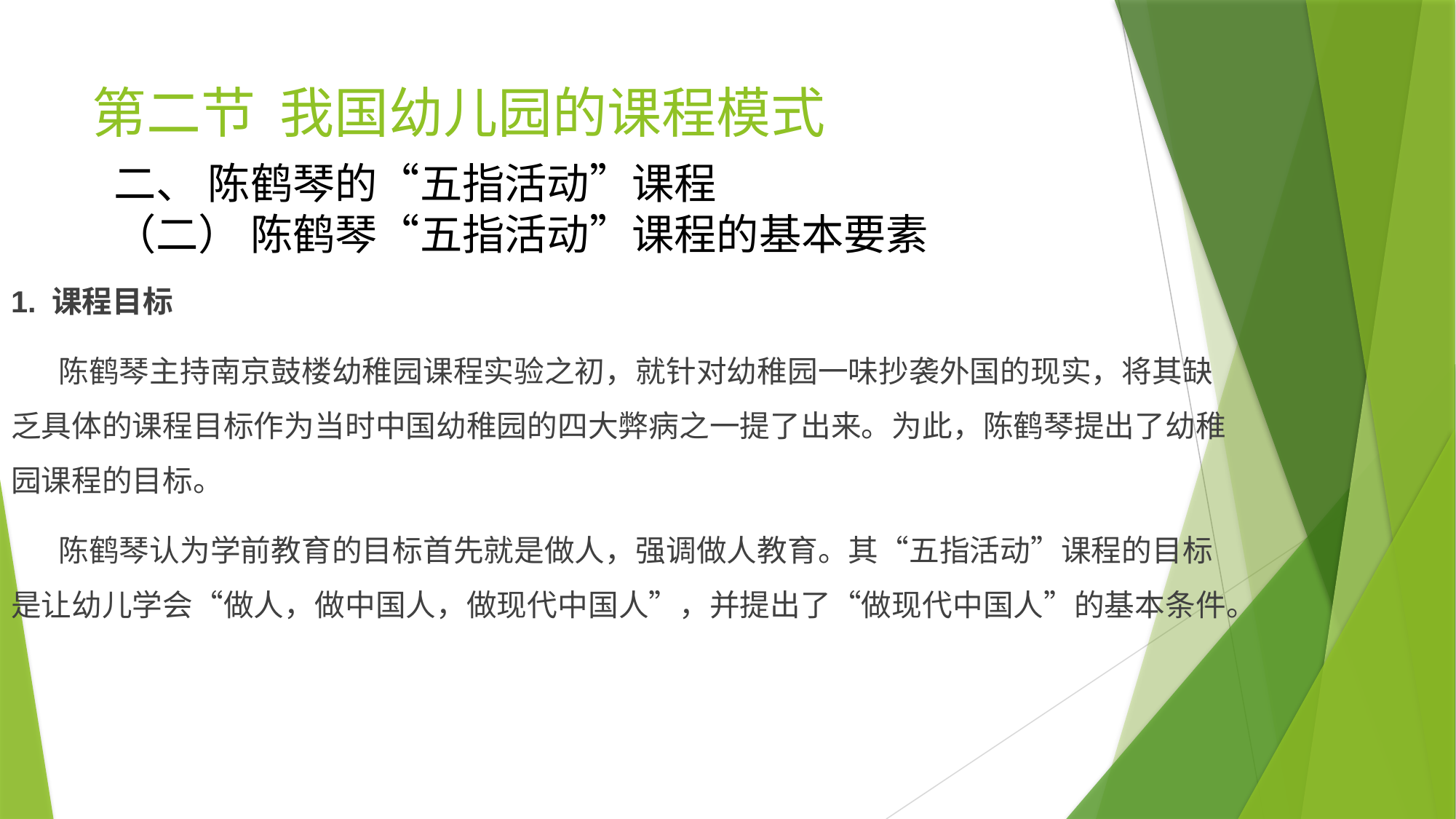

# 第二节  我国幼儿园的课程模式
二、 陈鹤琴的“五指活动”课程
（二） 陈鹤琴“五指活动”课程的基本要素
1. 课程目标
      陈鹤琴主持南京鼓楼幼稚园课程实验之初，就针对幼稚园一味抄袭外国的现实，将其缺乏具体的课程目标作为当时中国幼稚园的四大弊病之一提了出来。为此，陈鹤琴提出了幼稚园课程的目标。
      陈鹤琴认为学前教育的目标首先就是做人，强调做人教育。其“五指活动”课程的目标是让幼儿学会“做人，做中国人，做现代中国人”，并提出了“做现代中国人”的基本条件。